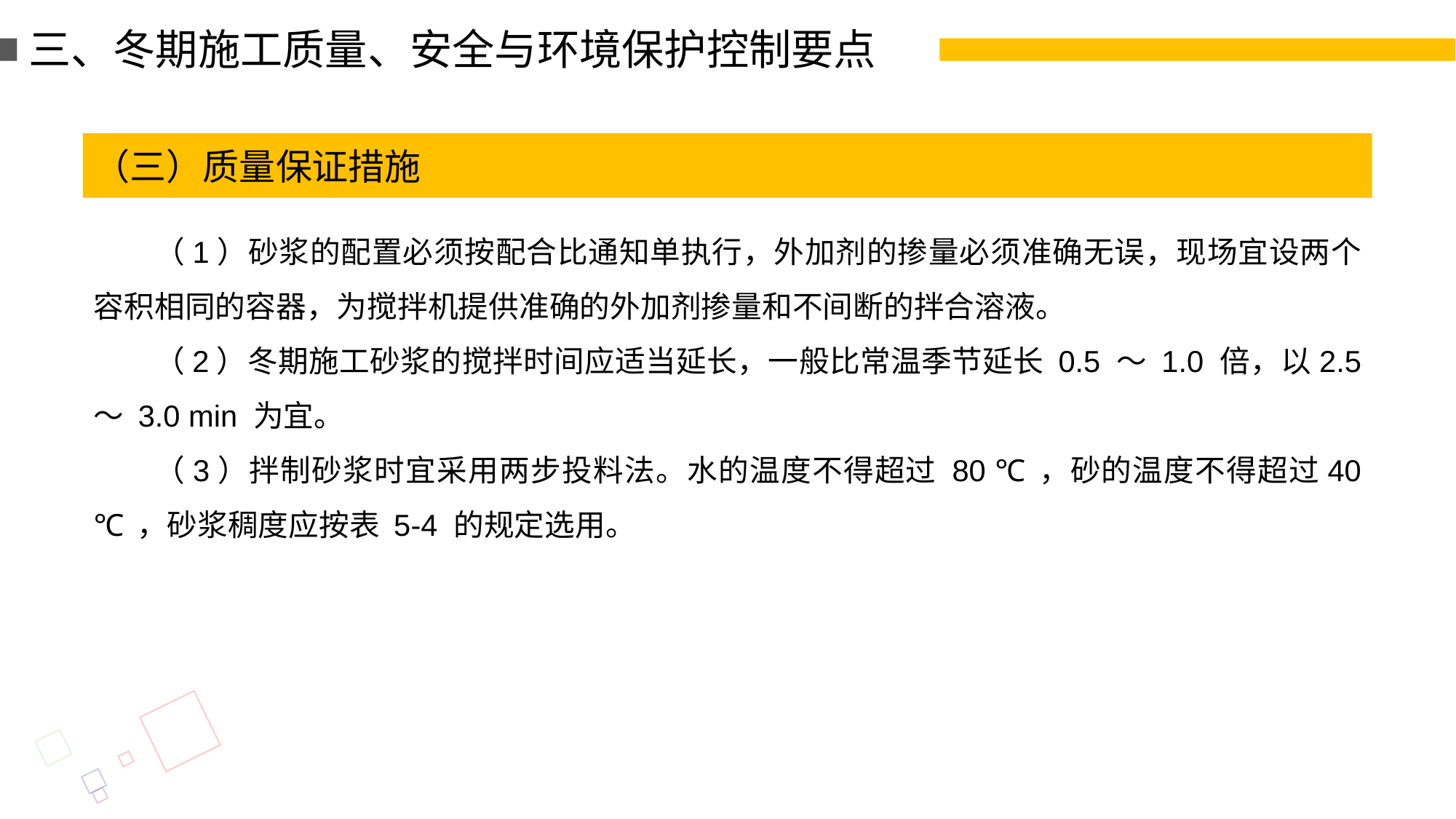

三、冬期施工质量、安全与环境保护控制要点
（三）质量保证措施
（1）砂浆的配置必须按配合比通知单执行，外加剂的掺量必须准确无误，现场宜设两个容积相同的容器，为搅拌机提供准确的外加剂掺量和不间断的拌合溶液。
（2）冬期施工砂浆的搅拌时间应适当延长，一般比常温季节延长 0.5 ～ 1.0 倍，以2.5 ～ 3.0 min 为宜。
（3）拌制砂浆时宜采用两步投料法。水的温度不得超过 80 ℃，砂的温度不得超过40 ℃，砂浆稠度应按表 5-4 的规定选用。